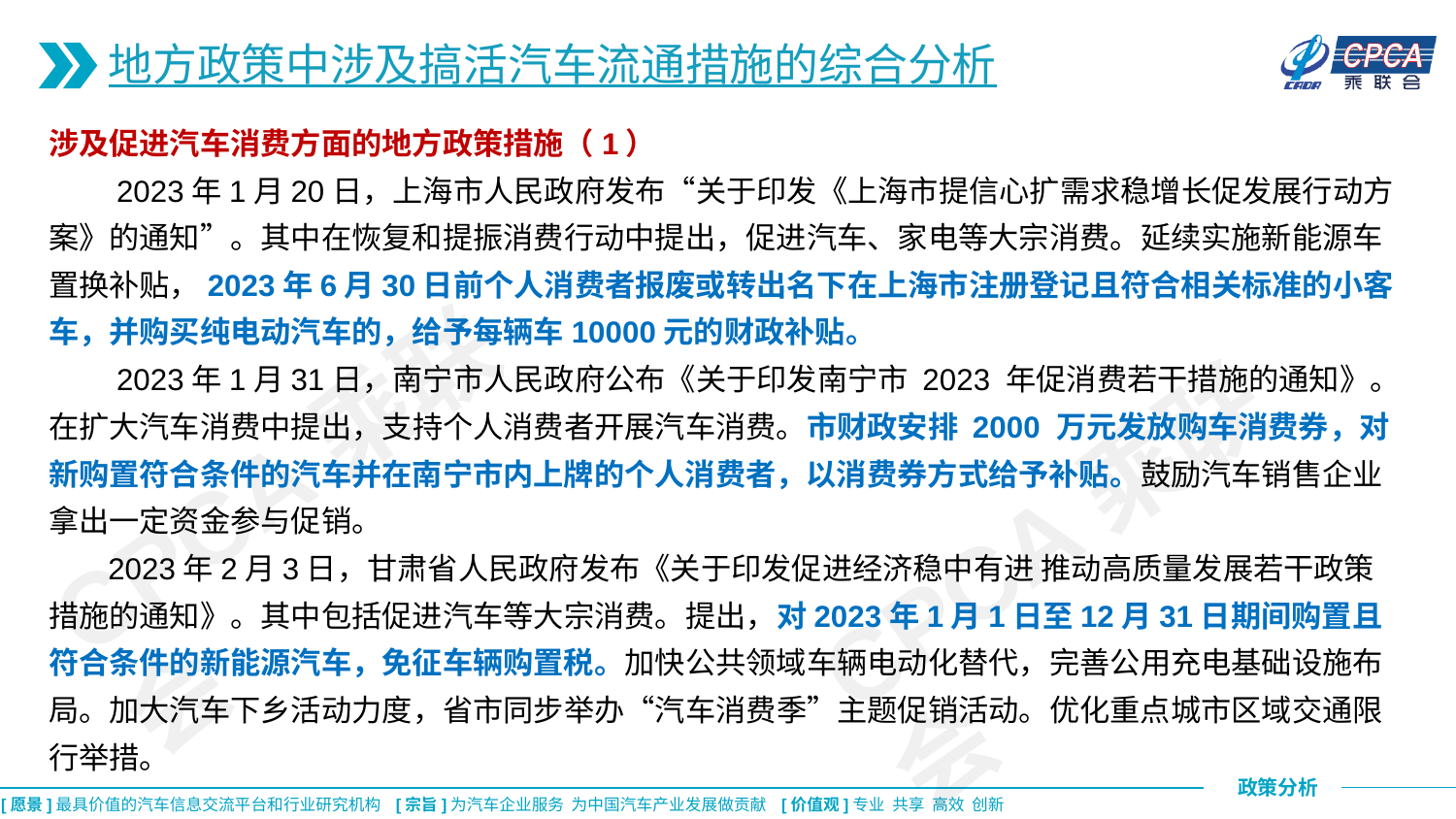

地方政策中涉及搞活汽车流通措施的综合分析
涉及促进汽车消费方面的地方政策措施（1）
        2023年1月20日，上海市人民政府发布“关于印发《上海市提信心扩需求稳增长促发展行动方案》的通知”。其中在恢复和提振消费行动中提出，促进汽车、家电等大宗消费。延续实施新能源车置换补贴，2023年6月30日前个人消费者报废或转出名下在上海市注册登记且符合相关标准的小客车，并购买纯电动汽车的，给予每辆车10000元的财政补贴。
        2023年1月31日，南宁市人民政府公布《关于印发南宁市 2023 年促消费若干措施的通知》。在扩大汽车消费中提出，支持个人消费者开展汽车消费。市财政安排 2000 万元发放购车消费券，对新购置符合条件的汽车并在南宁市内上牌的个人消费者，以消费券方式给予补贴。鼓励汽车销售企业拿出一定资金参与促销。
       2023年2月3日，甘肃省人民政府发布《关于印发促进经济稳中有进 推动高质量发展若干政策措施的通知》。其中包括促进汽车等大宗消费。提出，对2023年1月1日至12月31日期间购置且符合条件的新能源汽车，免征车辆购置税。加快公共领域车辆电动化替代，完善公用充电基础设施布局。加大汽车下乡活动力度，省市同步举办“汽车消费季”主题促销活动。优化重点城市区域交通限行举措。
CPCA乘联会
CPCA乘联会